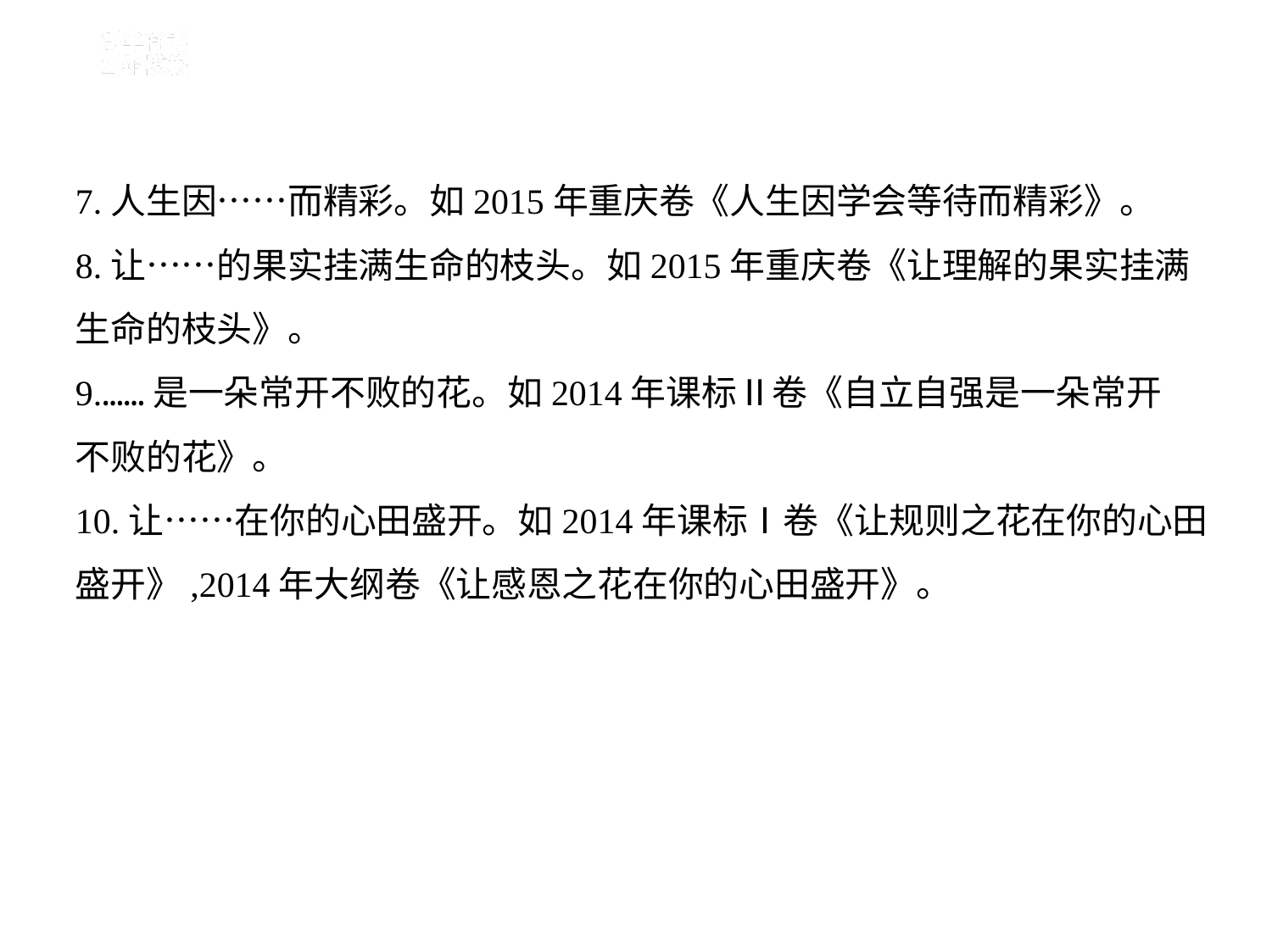

7.人生因……而精彩。如2015年重庆卷《人生因学会等待而精彩》。
8.让……的果实挂满生命的枝头。如2015年重庆卷《让理解的果实挂满
生命的枝头》。
9.……是一朵常开不败的花。如2014年课标Ⅱ卷《自立自强是一朵常开
不败的花》。
10.让……在你的心田盛开。如2014年课标Ⅰ卷《让规则之花在你的心田
盛开》,2014年大纲卷《让感恩之花在你的心田盛开》。